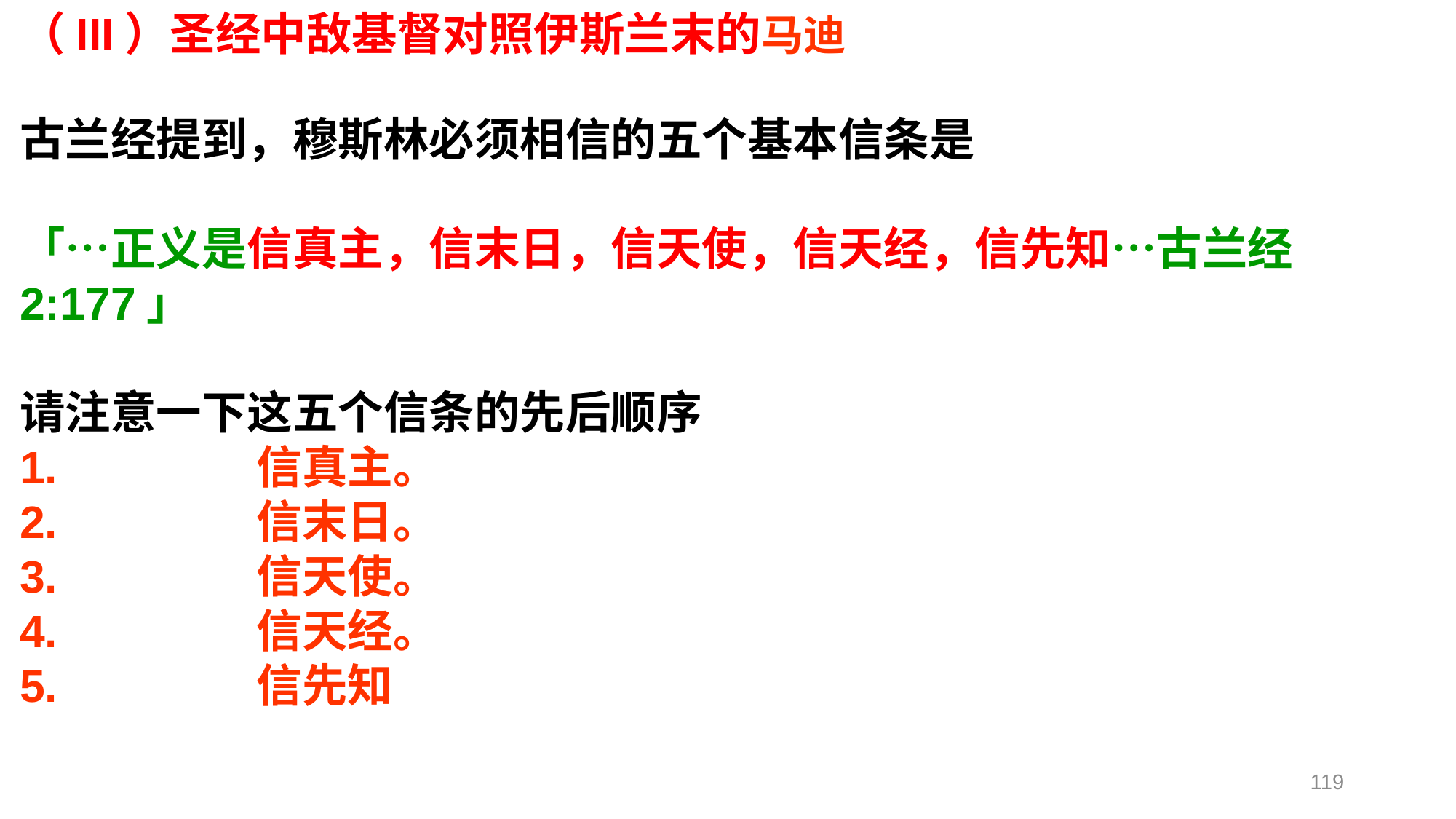

（III）圣经中敌基督对照伊斯兰末的马迪

古兰经提到，穆斯林必须相信的五个基本信条是

「…正义是信真主，信末日，信天使，信天经，信先知…古兰经 2:177」

请注意一下这五个信条的先后顺序
1.               信真主。
2.               信末日。
3.               信天使。
4.               信天经。
5.               信先知
119